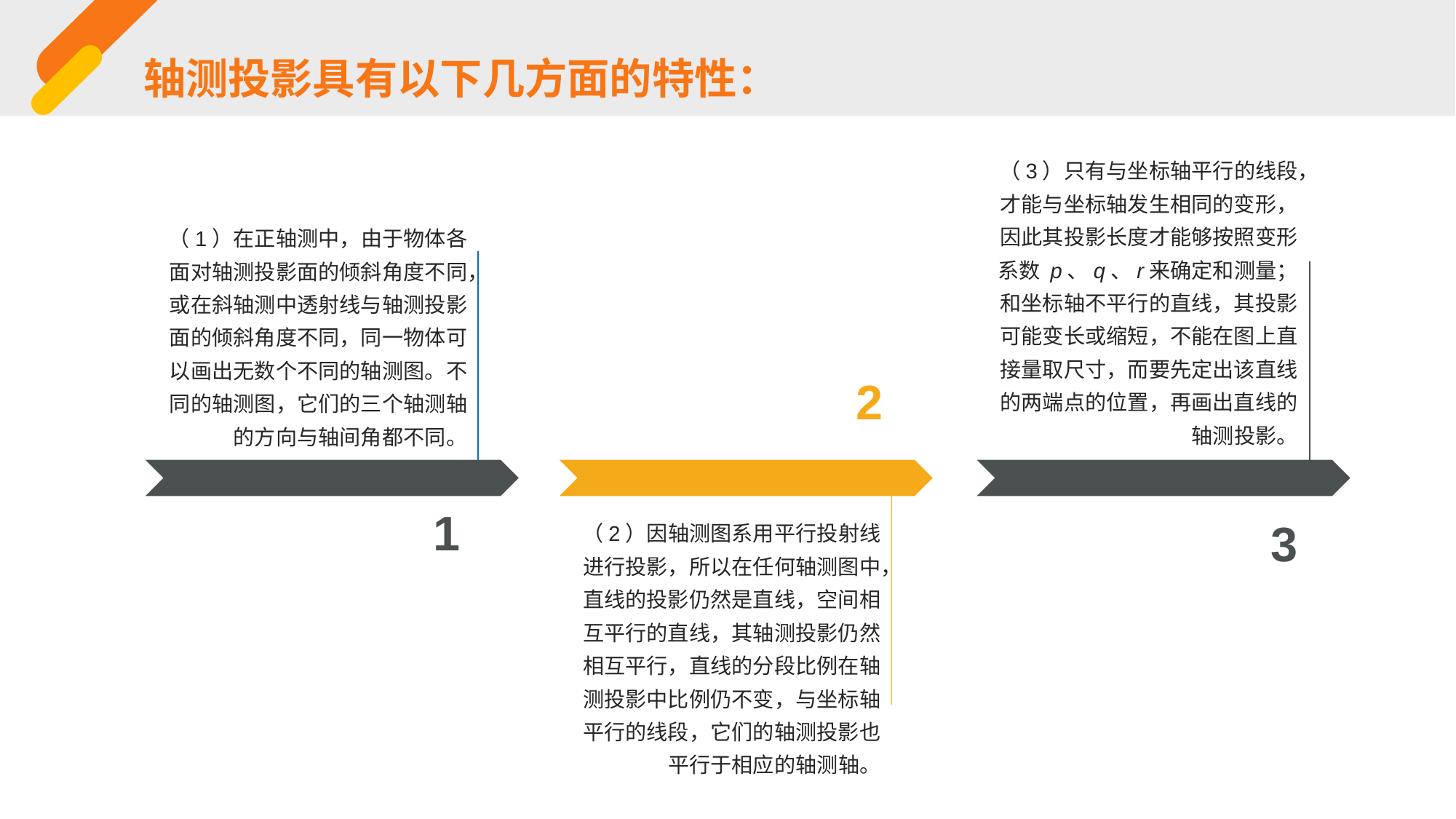

轴测投影具有以下几方面的特性：
（3）只有与坐标轴平行的线段，才能与坐标轴发生相同的变形，因此其投影长度才能够按照变形系数 p、q、r来确定和测量；和坐标轴不平行的直线，其投影可能变长或缩短，不能在图上直接量取尺寸，而要先定出该直线的两端点的位置，再画出直线的
轴测投影。
（1）在正轴测中，由于物体各面对轴测投影面的倾斜角度不同，或在斜轴测中透射线与轴测投影面的倾斜角度不同，同一物体可以画出无数个不同的轴测图。不同的轴测图，它们的三个轴测轴的方向与轴间角都不同。
2

1
（2）因轴测图系用平行投射线进行投影，所以在任何轴测图中，直线的投影仍然是直线，空间相互平行的直线，其轴测投影仍然相互平行，直线的分段比例在轴测投影中比例仍不变，与坐标轴平行的线段，它们的轴测投影也平行于相应的轴测轴。
3